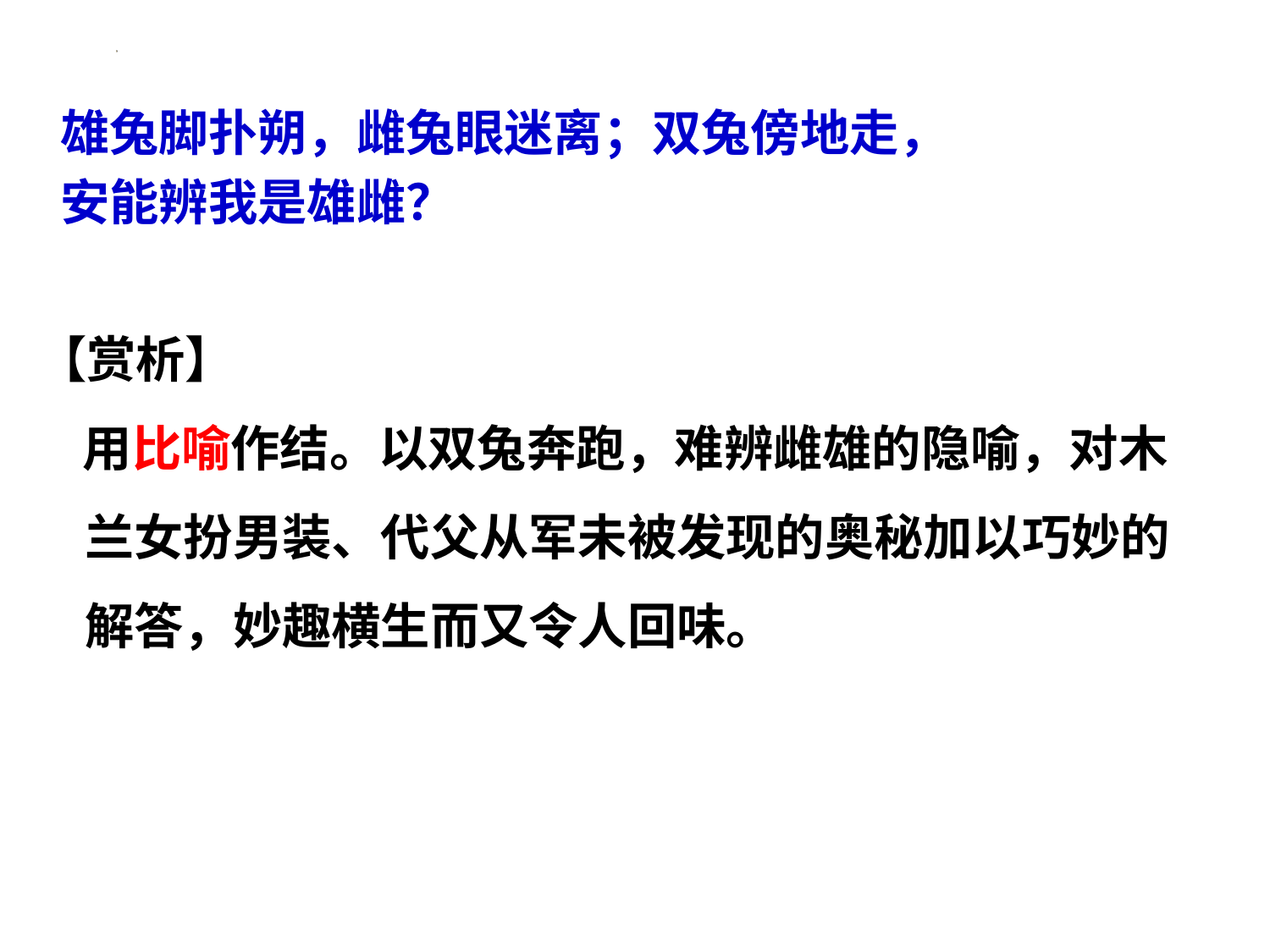

雄兔脚扑朔，雌兔眼迷离；双兔傍地走，
 安能辨我是雄雌？

【赏析】
   用比喻作结。以双兔奔跑，难辨雌雄的隐喻，对木兰女扮男装、代父从军未被发现的奥秘加以巧妙的解答，妙趣横生而又令人回味。